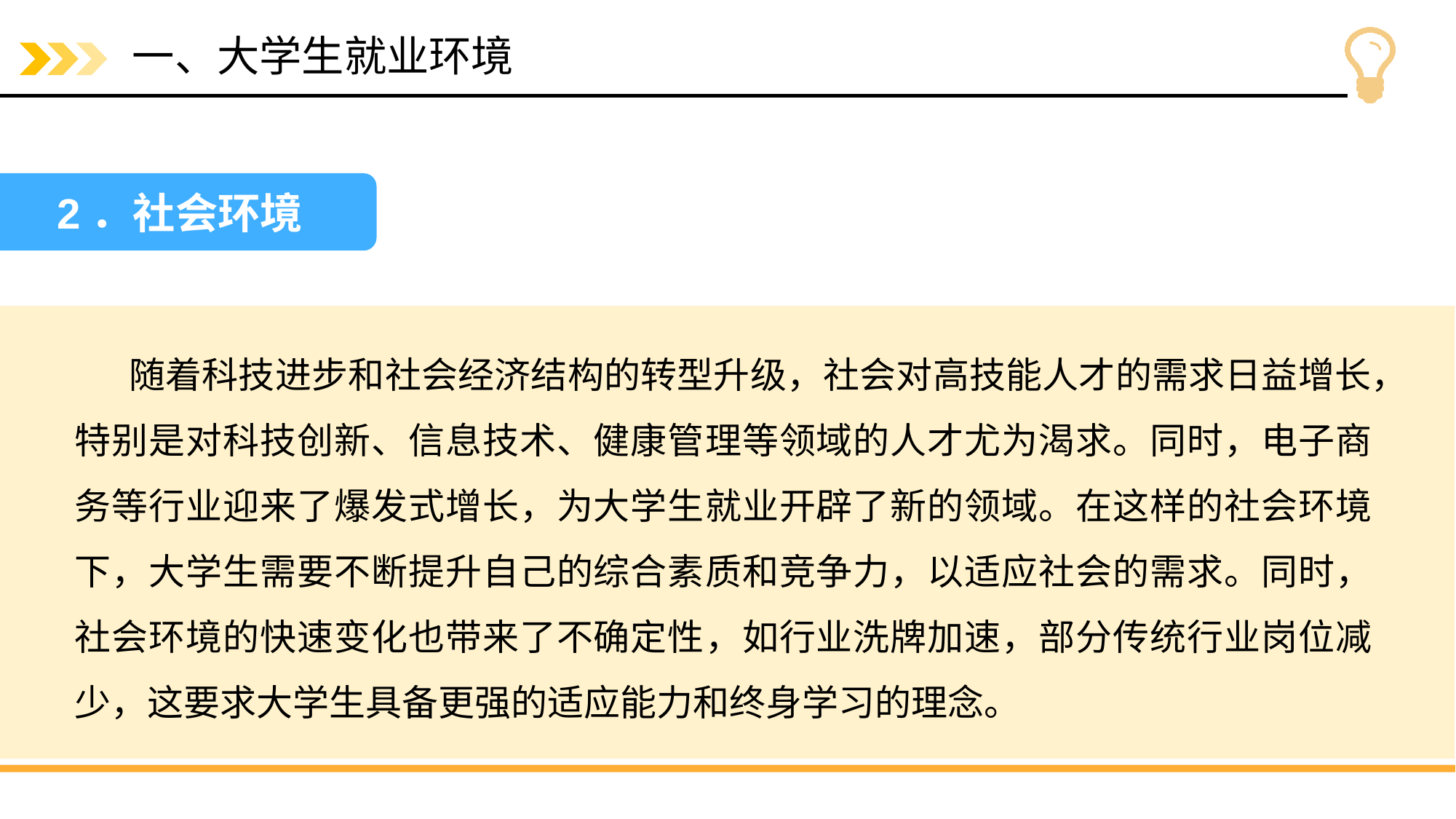

4
# 一、大学生就业环境
        2．社会环境

随着科技进步和社会经济结构的转型升级，社会对高技能人才的需求日益增长，特别是对科技创新、信息技术、健康管理等领域的人才尤为渴求。同时，电子商务等行业迎来了爆发式增长，为大学生就业开辟了新的领域。在这样的社会环境下，大学生需要不断提升自己的综合素质和竞争力，以适应社会的需求。同时，社会环境的快速变化也带来了不确定性，如行业洗牌加速，部分传统行业岗位减少，这要求大学生具备更强的适应能力和终身学习的理念。